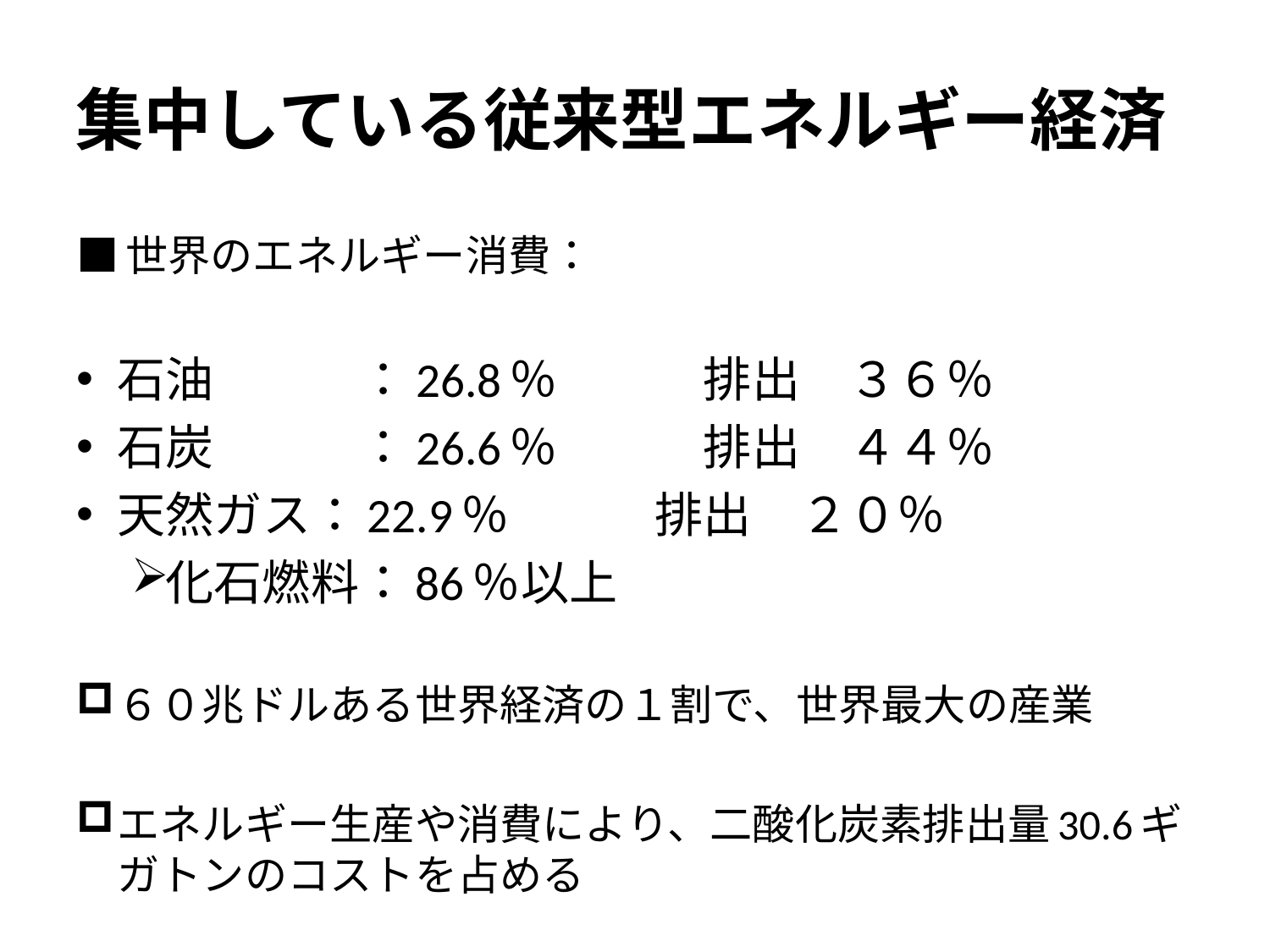

# 集中している従来型エネルギー経済
■世界のエネルギー消費：

石油　　　：26.8％　　　排出　３６％
石炭　　　：26.6％　　　排出　４４％
天然ガス：22.9％　　　排出　２０％
化石燃料：86％以上

６０兆ドルある世界経済の１割で、世界最大の産業

エネルギー生産や消費により、二酸化炭素排出量30.6ギガトンのコストを占める